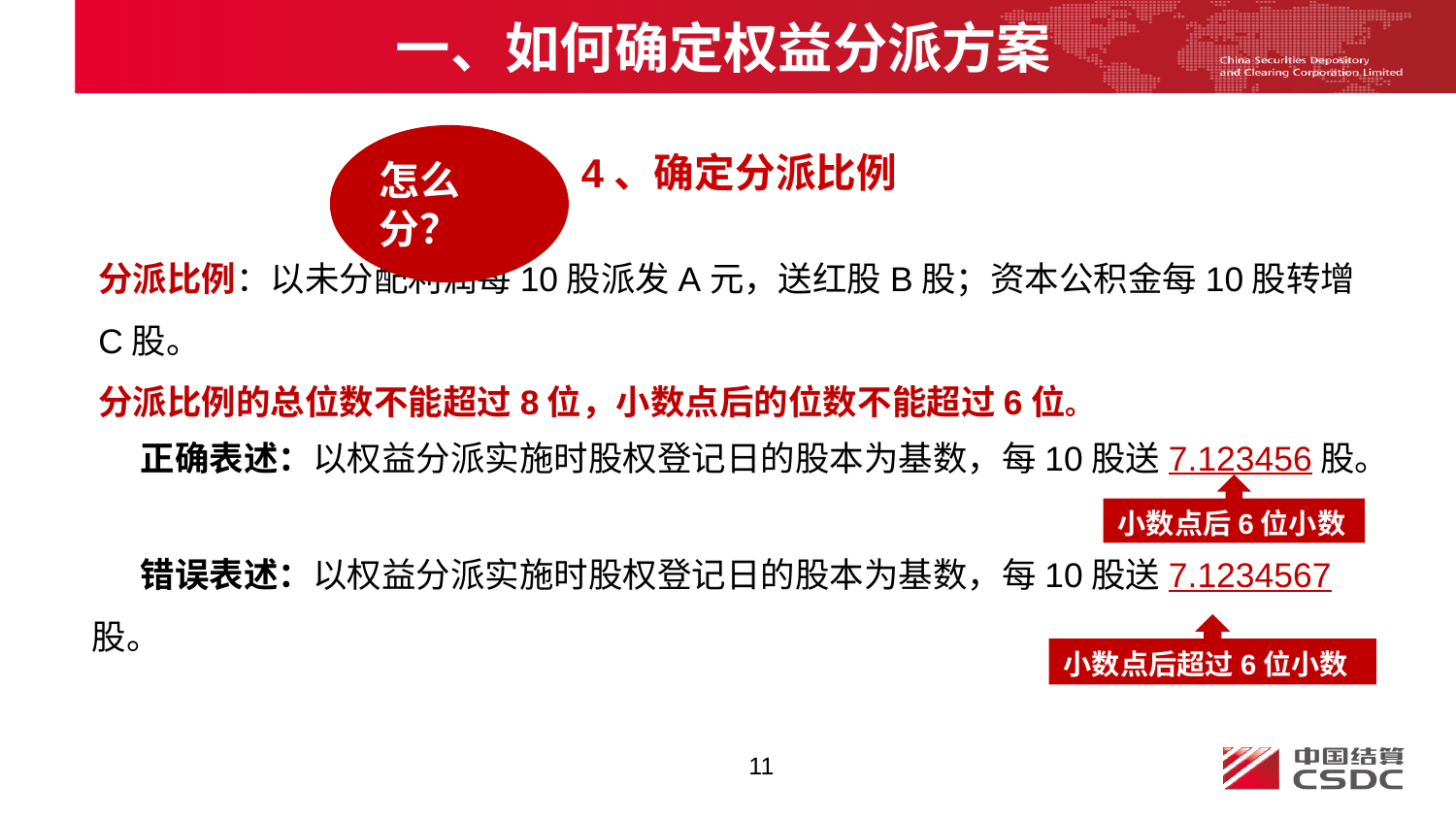

# 一、如何确定权益分派方案
怎么分？
4、确定分派比例
分派比例：以未分配利润每10股派发A元，送红股B股；资本公积金每10股转增C股。
分派比例的总位数不能超过8位，小数点后的位数不能超过6位。
正确表述：以权益分派实施时股权登记日的股本为基数，每10股送7.123456股。
小数点后6位小数
错误表述：以权益分派实施时股权登记日的股本为基数，每10股送7.1234567股。
小数点后超过6位小数
11